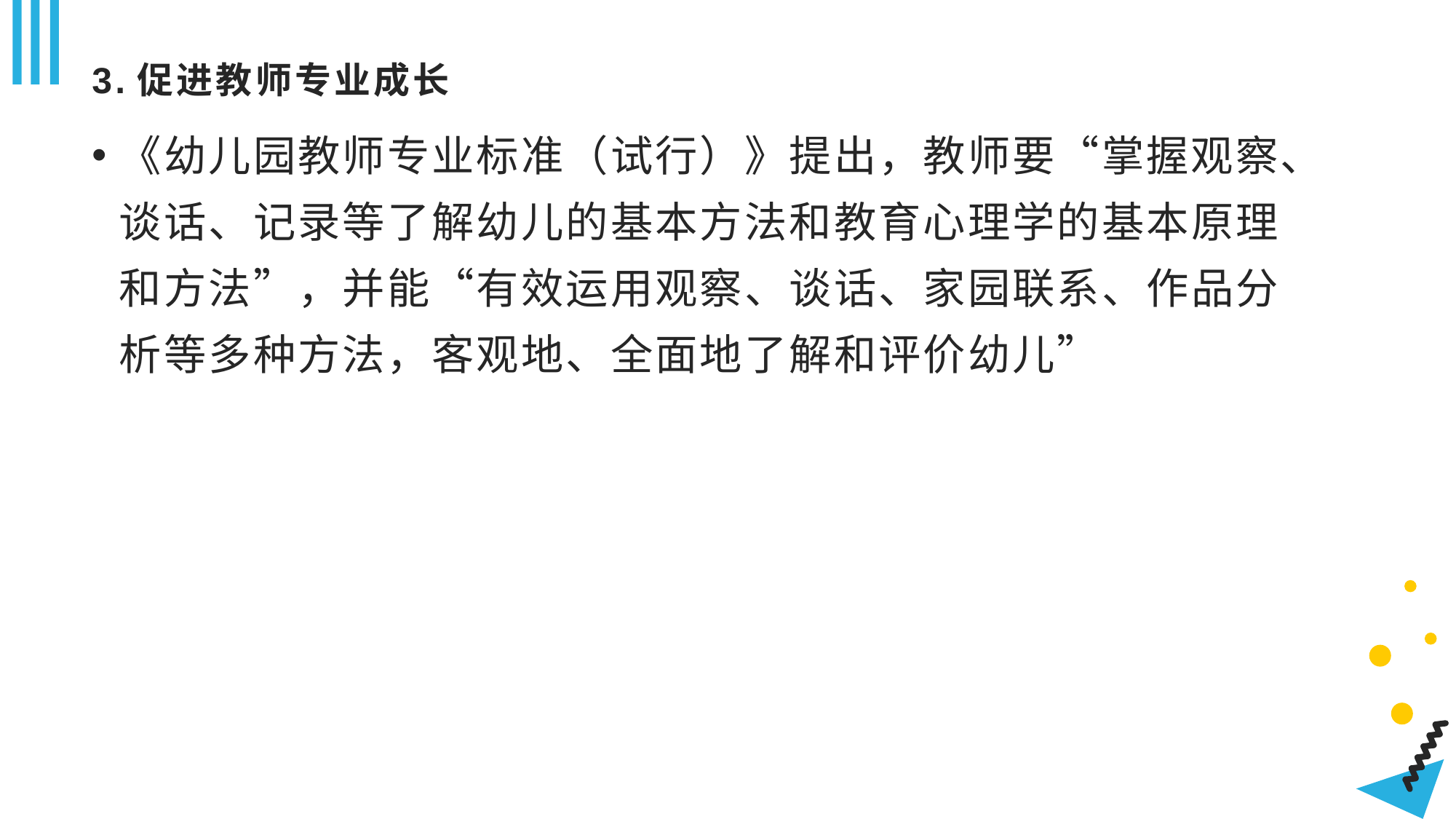

# 3.促进教师专业成长
《幼儿园教师专业标准（试行）》提出，教师要“掌握观察、谈话、记录等了解幼儿的基本方法和教育心理学的基本原理和方法”，并能“有效运用观察、谈话、家园联系、作品分析等多种方法，客观地、全面地了解和评价幼儿”